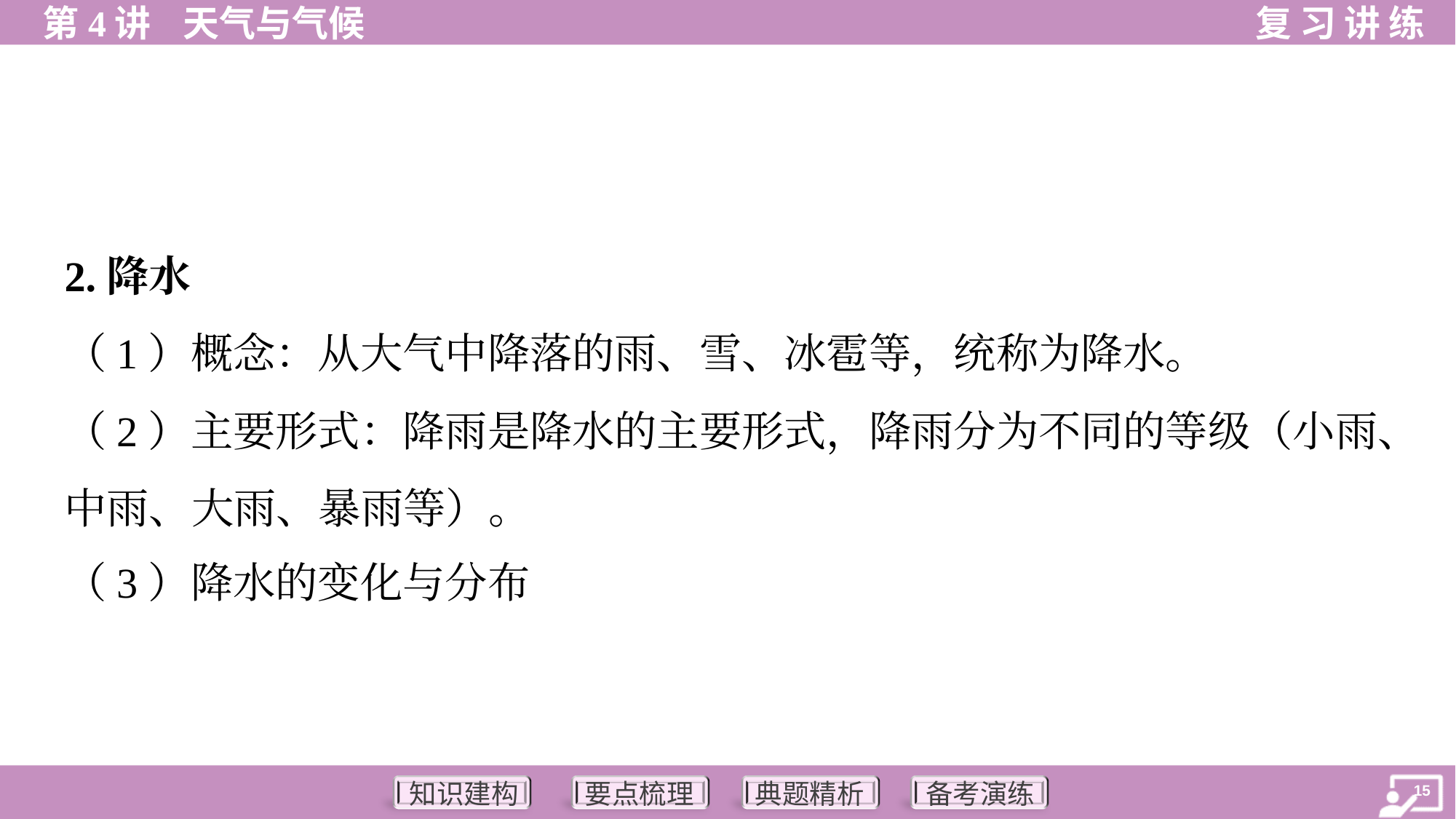

2.降水
（1）概念：从大气中降落的雨、雪、冰雹等，统称为降水。
（2）主要形式：降雨是降水的主要形式，降雨分为不同的等级（小雨、
中雨、大雨、暴雨等）。
（3）降水的变化与分布